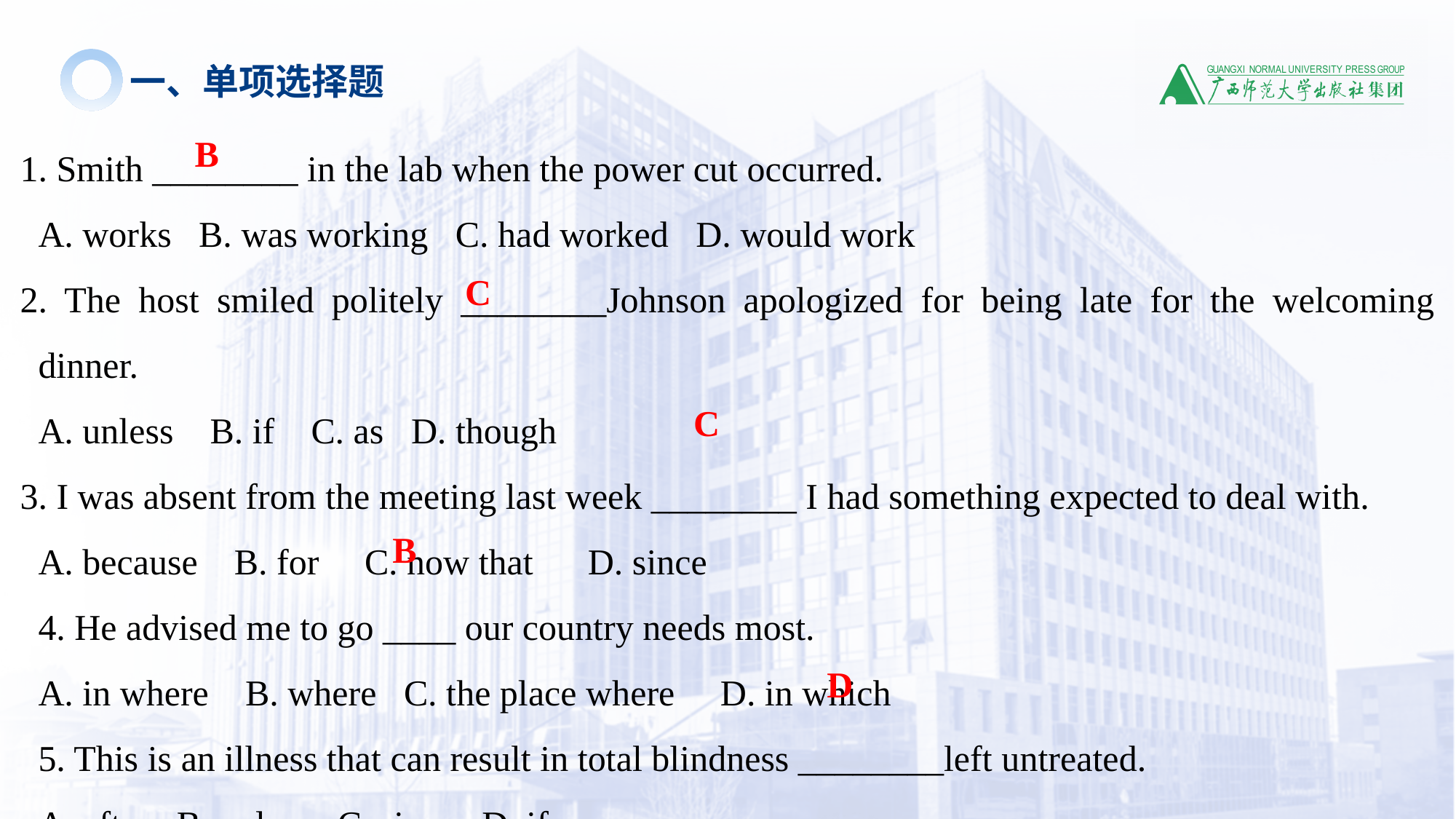

一、单项选择题
1. Smith ________ in the lab when the power cut occurred.
A. works   B. was working   C. had worked   D. would work
2. The host smiled politely ________Johnson apologized for being late for the welcoming dinner.
A. unless    B. if    C. as   D. though
3. I was absent from the meeting last week ________ I had something expected to deal with.
A. because    B. for     C. now that      D. since
4. He advised me to go ____ our country needs most.
A. in where    B. where   C. the place where     D. in which
5. This is an illness that can result in total blindness ________left untreated.
A. after   B. unless   C. since   D. if
B
C
C
B
D